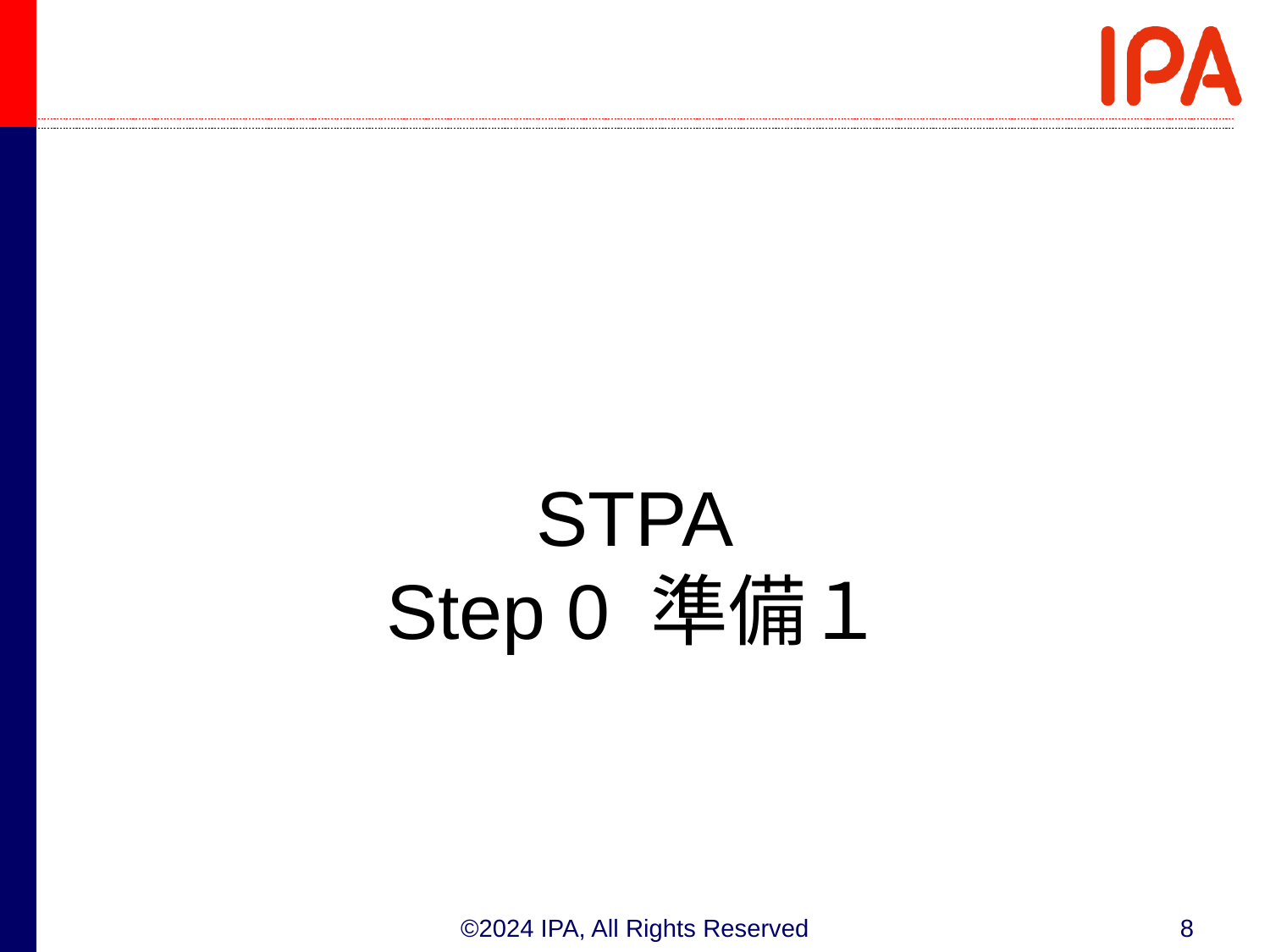

STPA
Step 0 準備１
©2024 IPA, All Rights Reserved
8